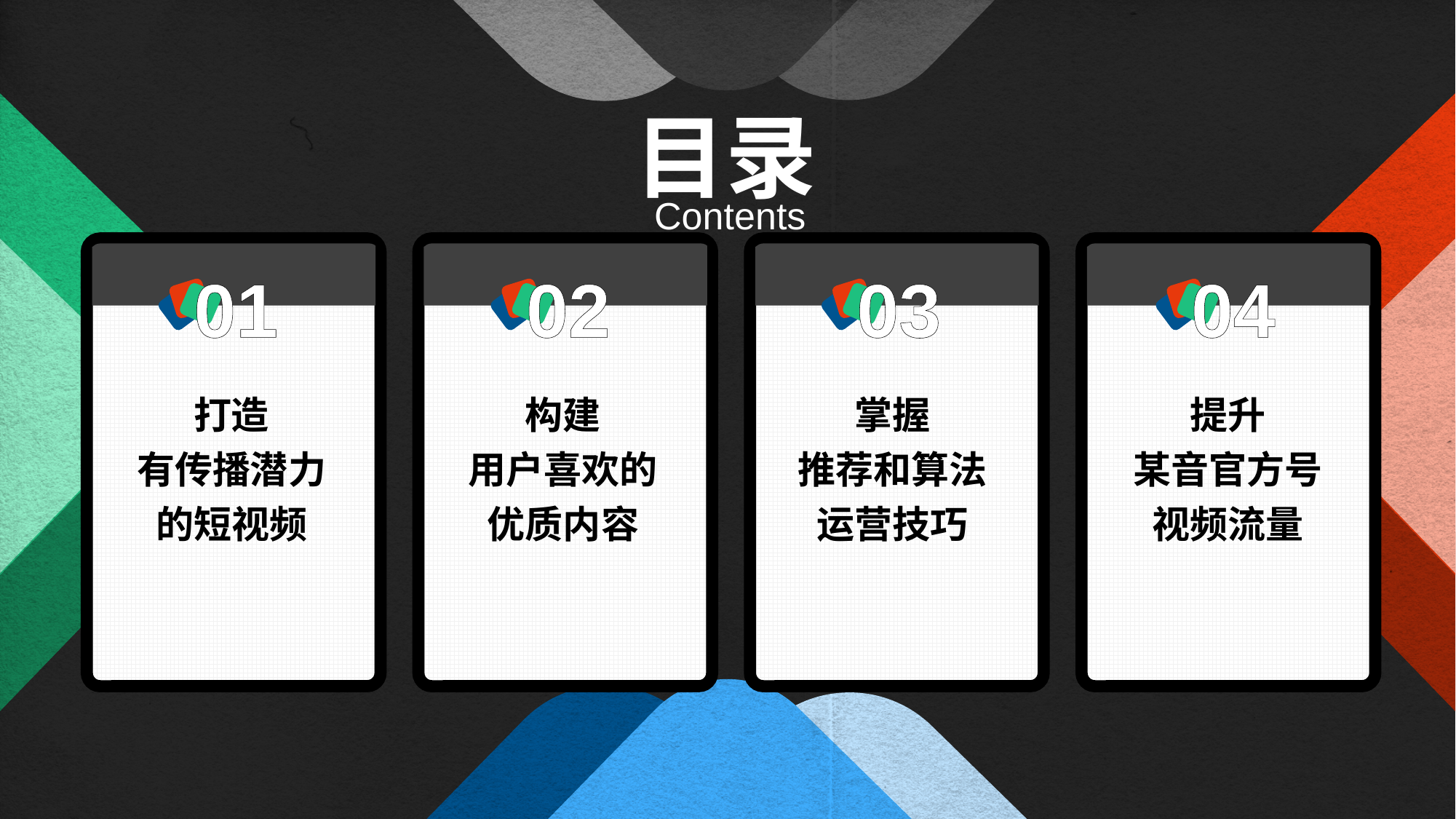

目录
Contents
01

02

03

04

打造
有传播潜力
的短视频
构建
用户喜欢的
优质内容
掌握
推荐和算法
运营技巧
提升
某音官方号
视频流量